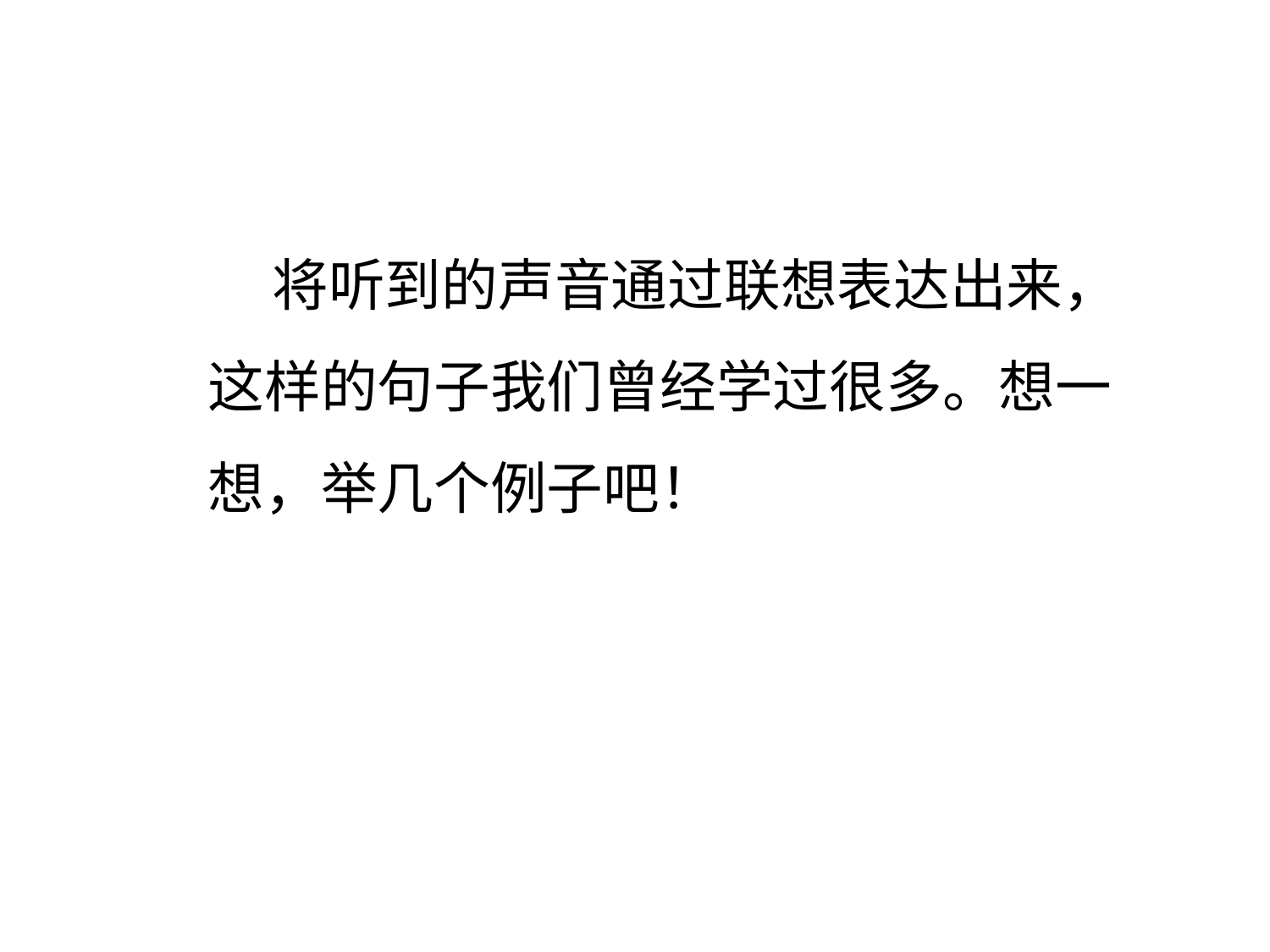

将听到的声音通过联想表达出来，这样的句子我们曾经学过很多。想一想，举几个例子吧！